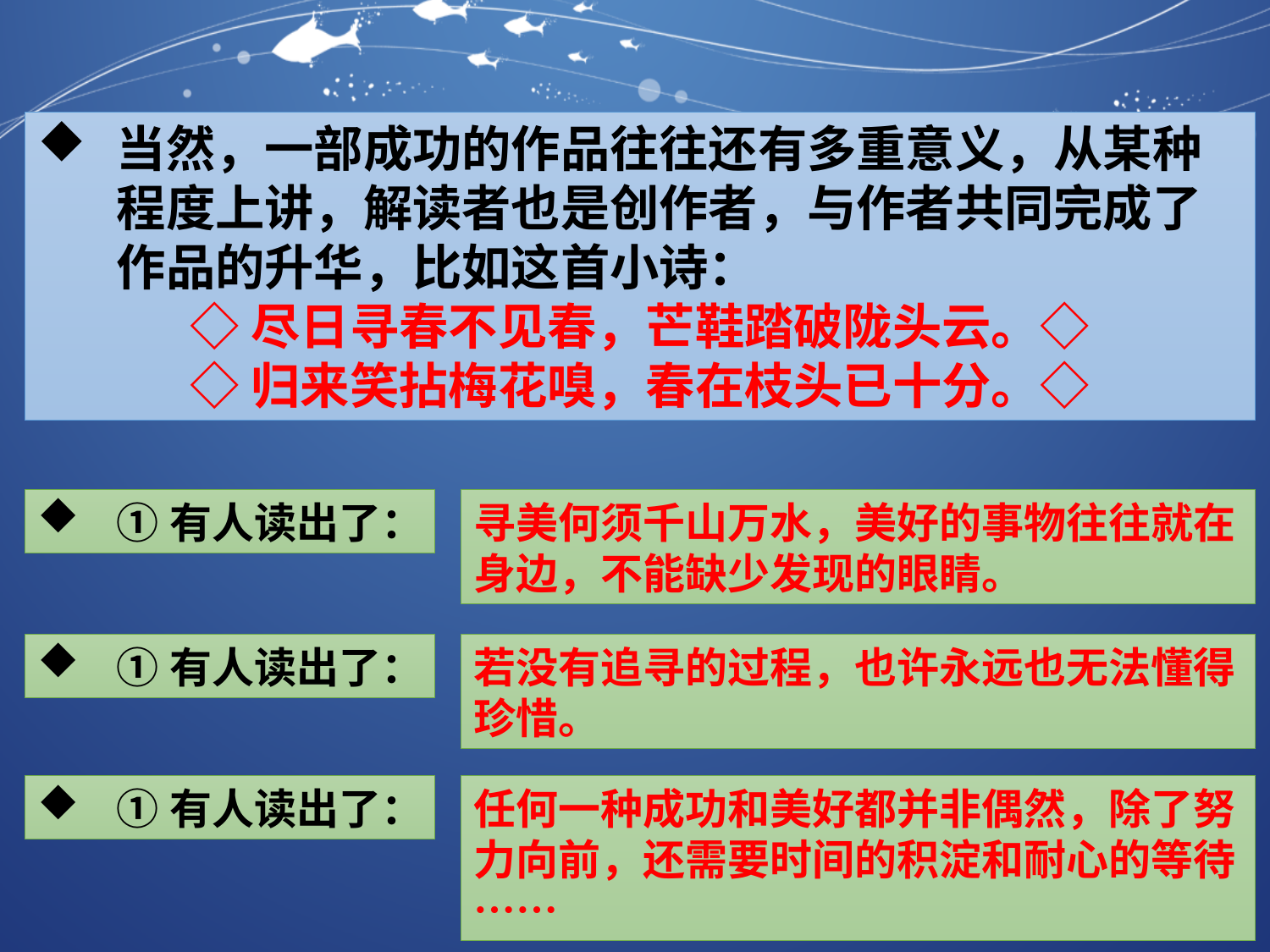

当然，一部成功的作品往往还有多重意义，从某种程度上讲，解读者也是创作者，与作者共同完成了作品的升华，比如这首小诗：
◇尽日寻春不见春，芒鞋踏破陇头云。◇
◇归来笑拈梅花嗅，春在枝头已十分。◇
①有人读出了：
寻美何须千山万水，美好的事物往往就在身边，不能缺少发现的眼睛。
①有人读出了：
若没有追寻的过程，也许永远也无法懂得珍惜。
①有人读出了：
任何一种成功和美好都并非偶然，除了努力向前，还需要时间的积淀和耐心的等待……